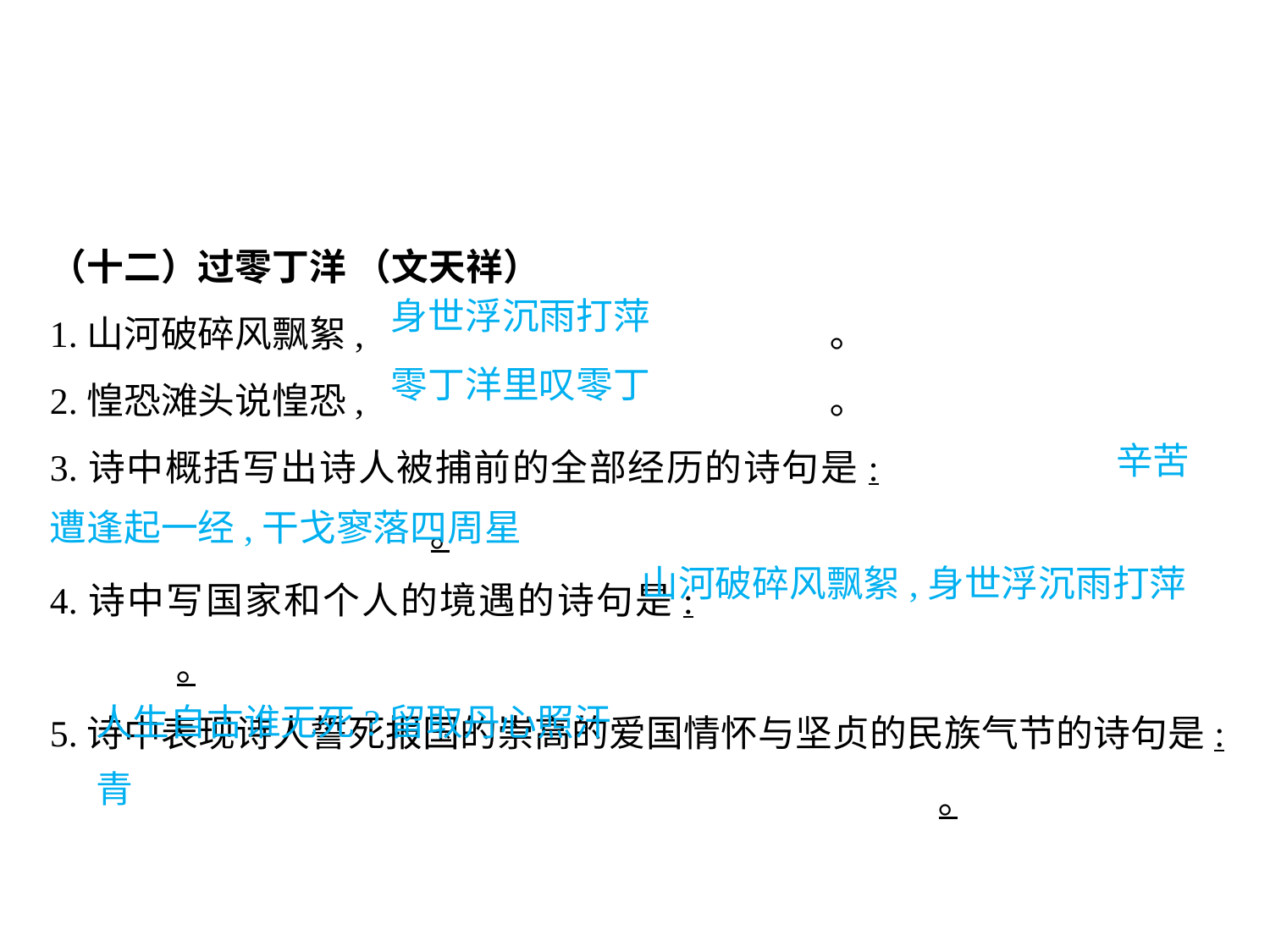

（十二）过零丁洋 （文天祥）
1.山河破碎风飘絮,				 ｡
2.惶恐滩头说惶恐,				 ｡
3.诗中概括写出诗人被捕前的全部经历的诗句是:						｡
4.诗中写国家和个人的境遇的诗句是:						｡
5.诗中表现诗人誓死报国的崇高的爱国情怀与坚贞的民族气节的诗句是:							｡
身世浮沉雨打萍
零丁洋里叹零丁
								     辛苦遭逢起一经,干戈寥落四周星
山河破碎风飘絮,身世浮沉雨打萍
人生自古谁无死?留取丹心照汗青